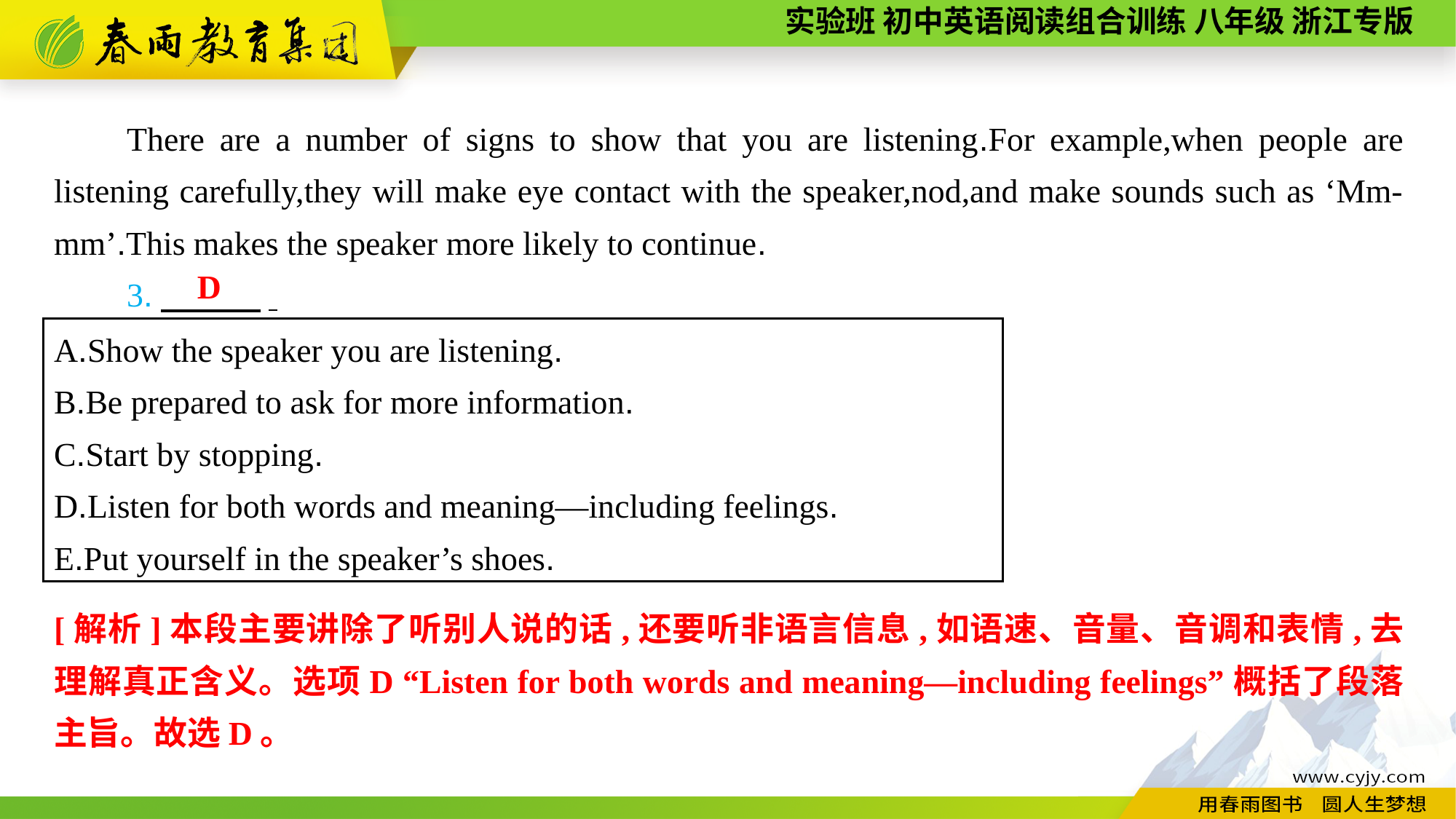

There are a number of signs to show that you are listening.For example,when people are listening carefully,they will make eye contact with the speaker,nod,and make sounds such as ‘Mm-mm’.This makes the speaker more likely to continue.
3.　　　.
D
A.Show the speaker you are listening.
B.Be prepared to ask for more information.
C.Start by stopping.
D.Listen for both words and meaning—including feelings.
E.Put yourself in the speaker’s shoes.

[解析]本段主要讲除了听别人说的话,还要听非语言信息,如语速、音量、音调和表情,去理解真正含义。选项D “Listen for both words and meaning—including feelings”概括了段落主旨。故选D。